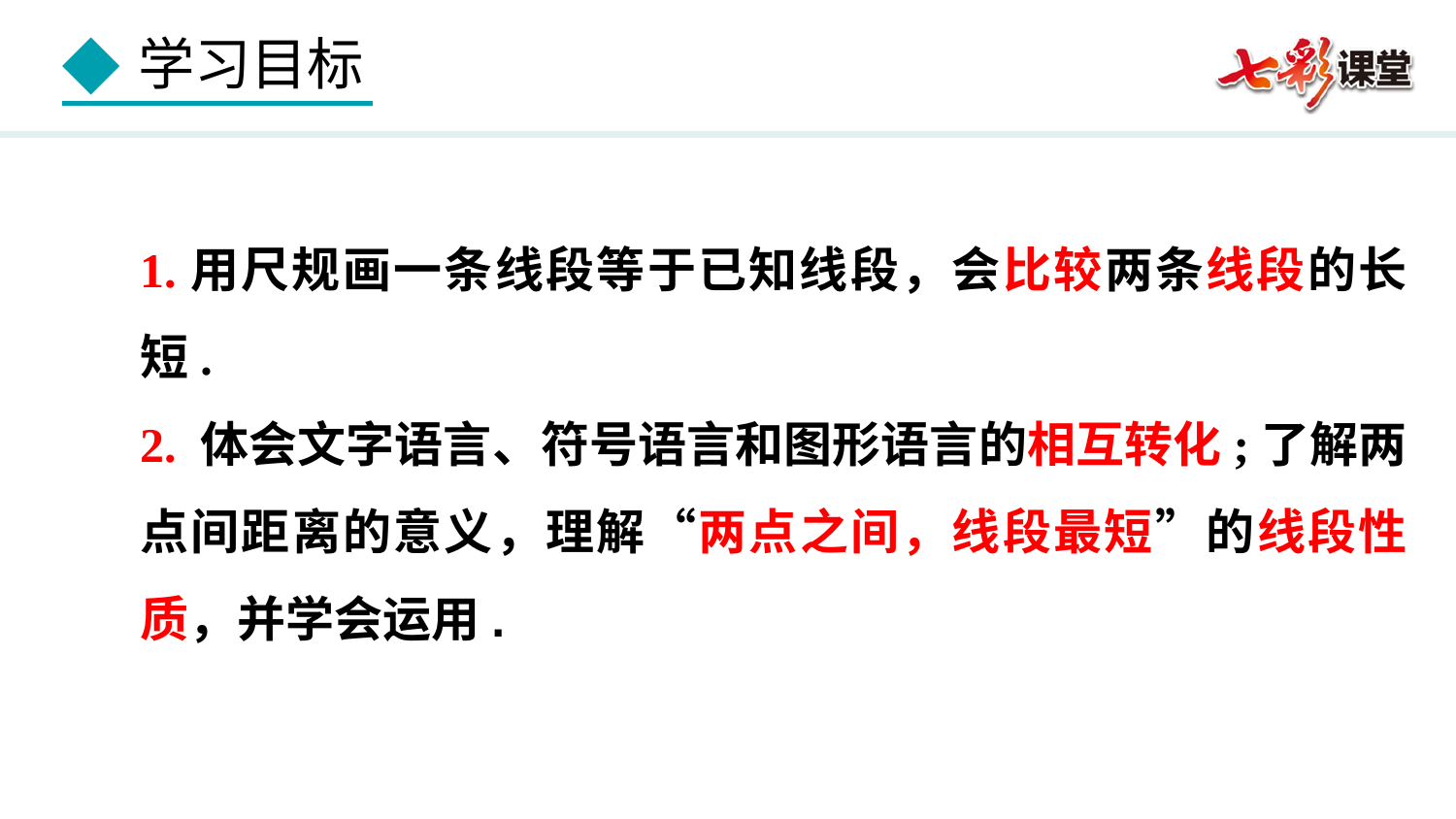

1.用尺规画一条线段等于已知线段，会比较两条线段的长短.
2. 体会文字语言、符号语言和图形语言的相互转化;了解两点间距离的意义，理解“两点之间，线段最短”的线段性质，并学会运用.